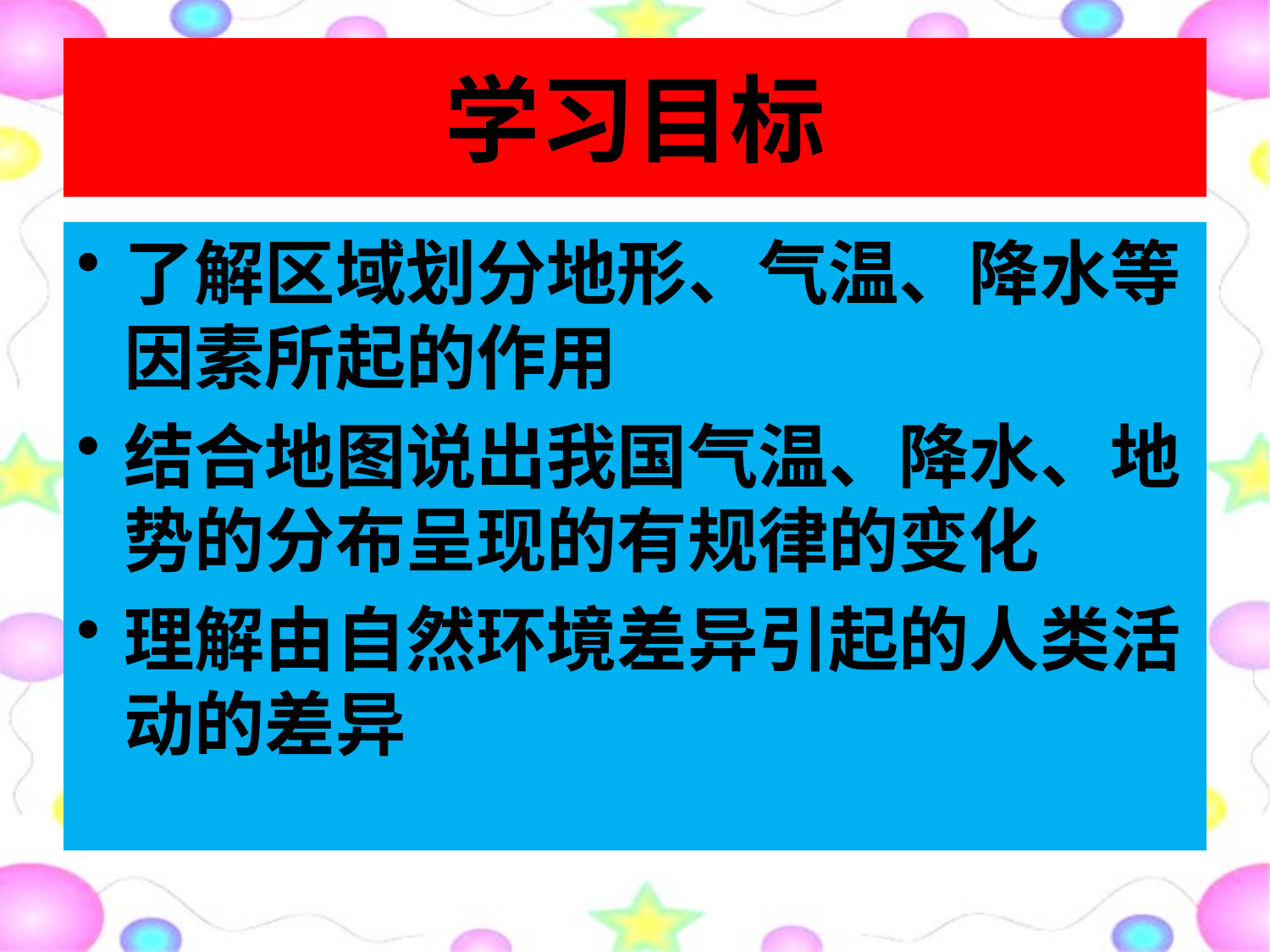

# 学习目标
了解区域划分地形、气温、降水等因素所起的作用
结合地图说出我国气温、降水、地势的分布呈现的有规律的变化
理解由自然环境差异引起的人类活动的差异